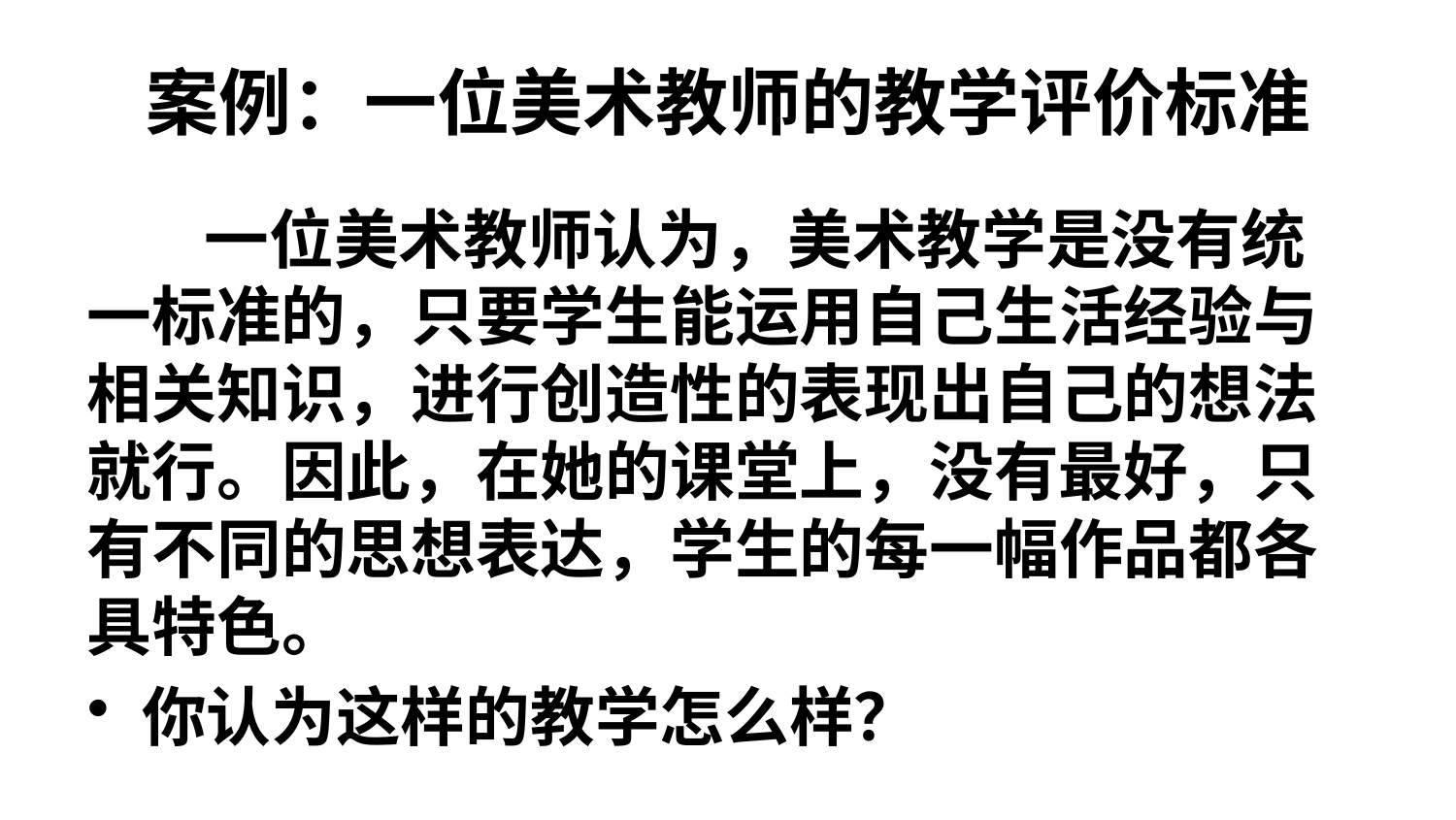

# 案例：一位美术教师的教学评价标准
       一位美术教师认为，美术教学是没有统一标准的，只要学生能运用自己生活经验与相关知识，进行创造性的表现出自己的想法就行。因此，在她的课堂上，没有最好，只有不同的思想表达，学生的每一幅作品都各具特色。
你认为这样的教学怎么样？